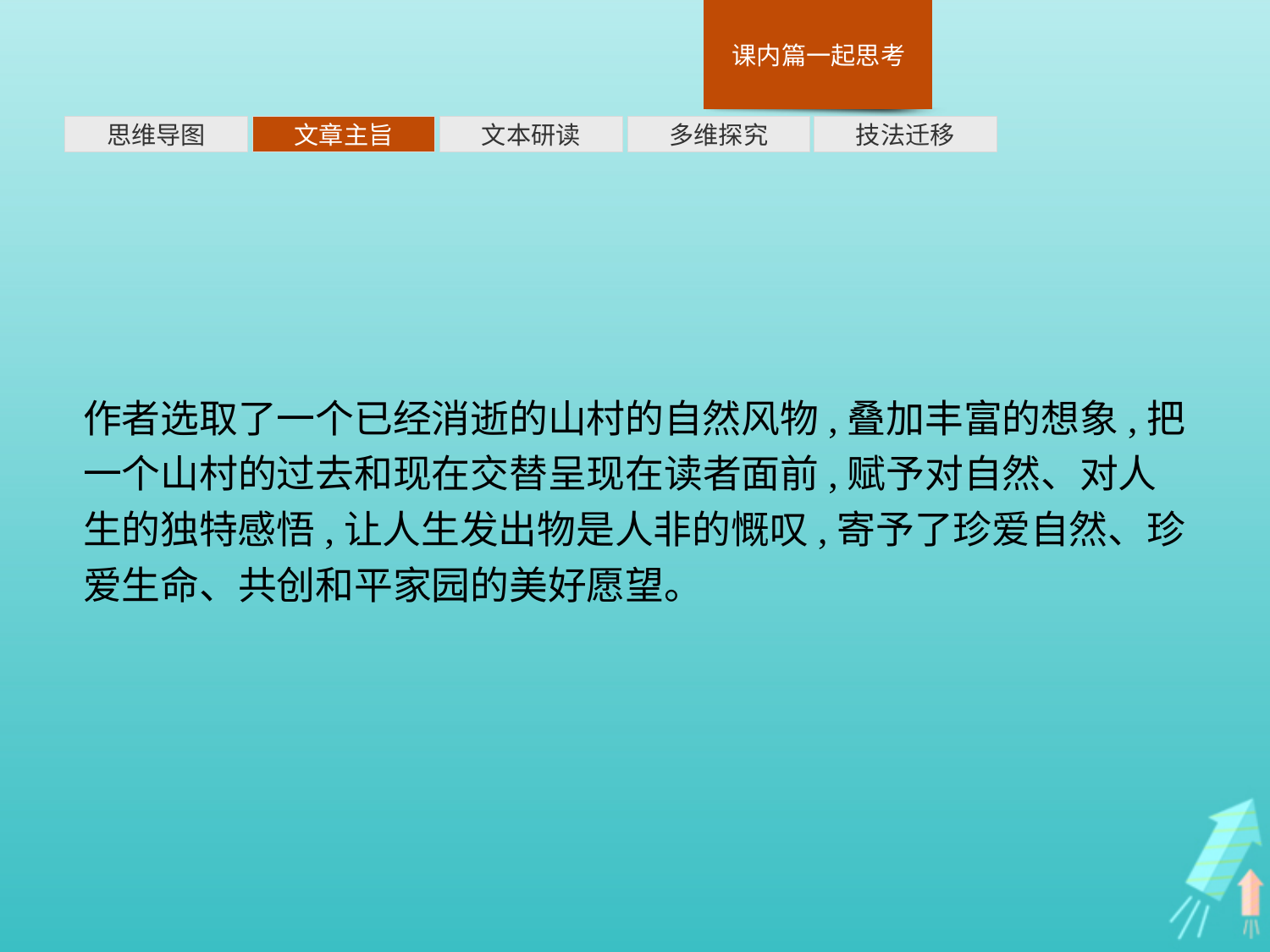

多维探究
思维导图
文章主旨
文本研读
技法迁移
作者选取了一个已经消逝的山村的自然风物,叠加丰富的想象,把一个山村的过去和现在交替呈现在读者面前,赋予对自然、对人生的独特感悟,让人生发出物是人非的慨叹,寄予了珍爱自然、珍爱生命、共创和平家园的美好愿望。